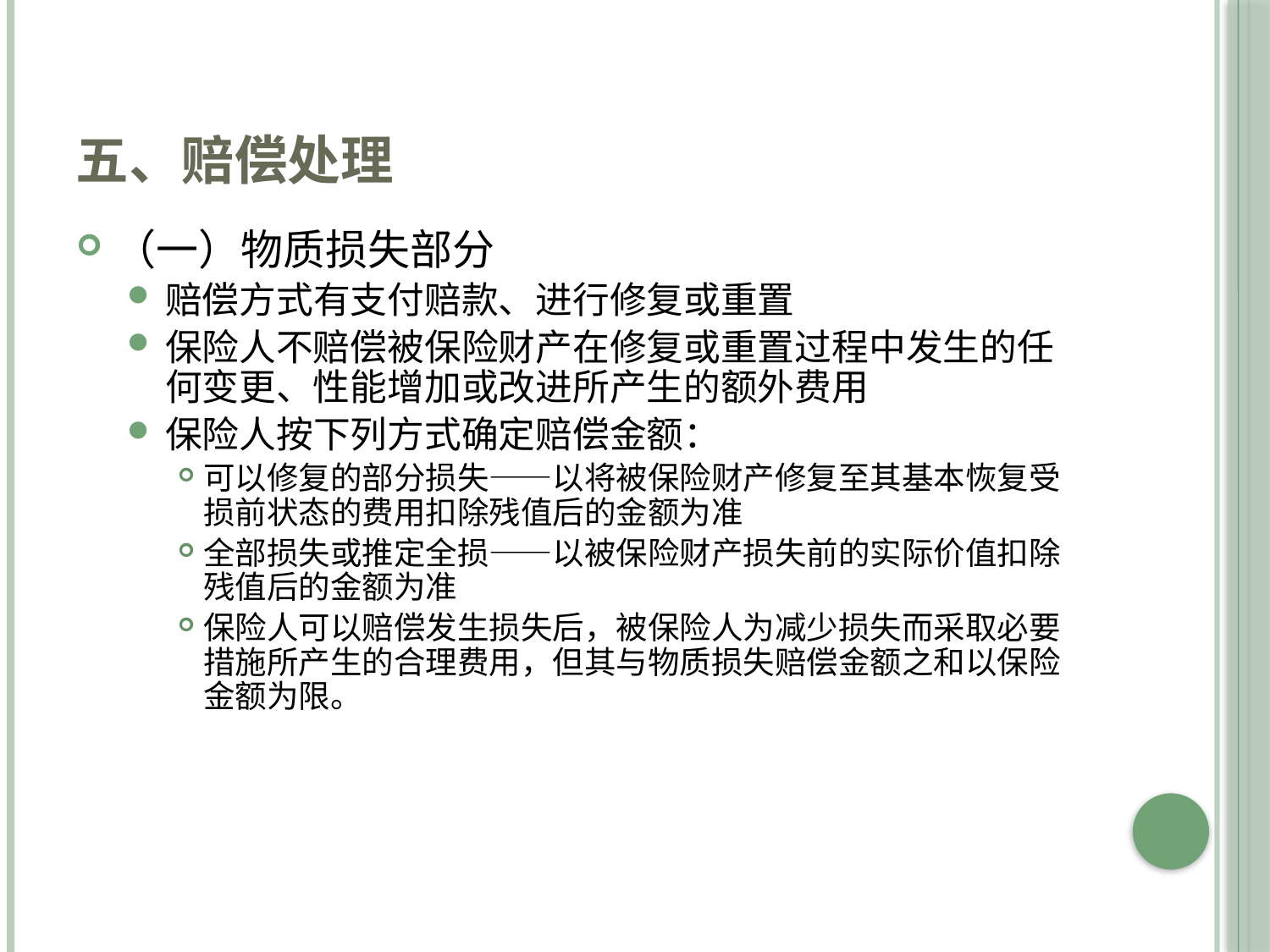

# 五、赔偿处理
（一）物质损失部分
赔偿方式有支付赔款、进行修复或重置
保险人不赔偿被保险财产在修复或重置过程中发生的任何变更、性能增加或改进所产生的额外费用
保险人按下列方式确定赔偿金额：
可以修复的部分损失——以将被保险财产修复至其基本恢复受损前状态的费用扣除残值后的金额为准
全部损失或推定全损——以被保险财产损失前的实际价值扣除残值后的金额为准
保险人可以赔偿发生损失后，被保险人为减少损失而采取必要措施所产生的合理费用，但其与物质损失赔偿金额之和以保险金额为限。